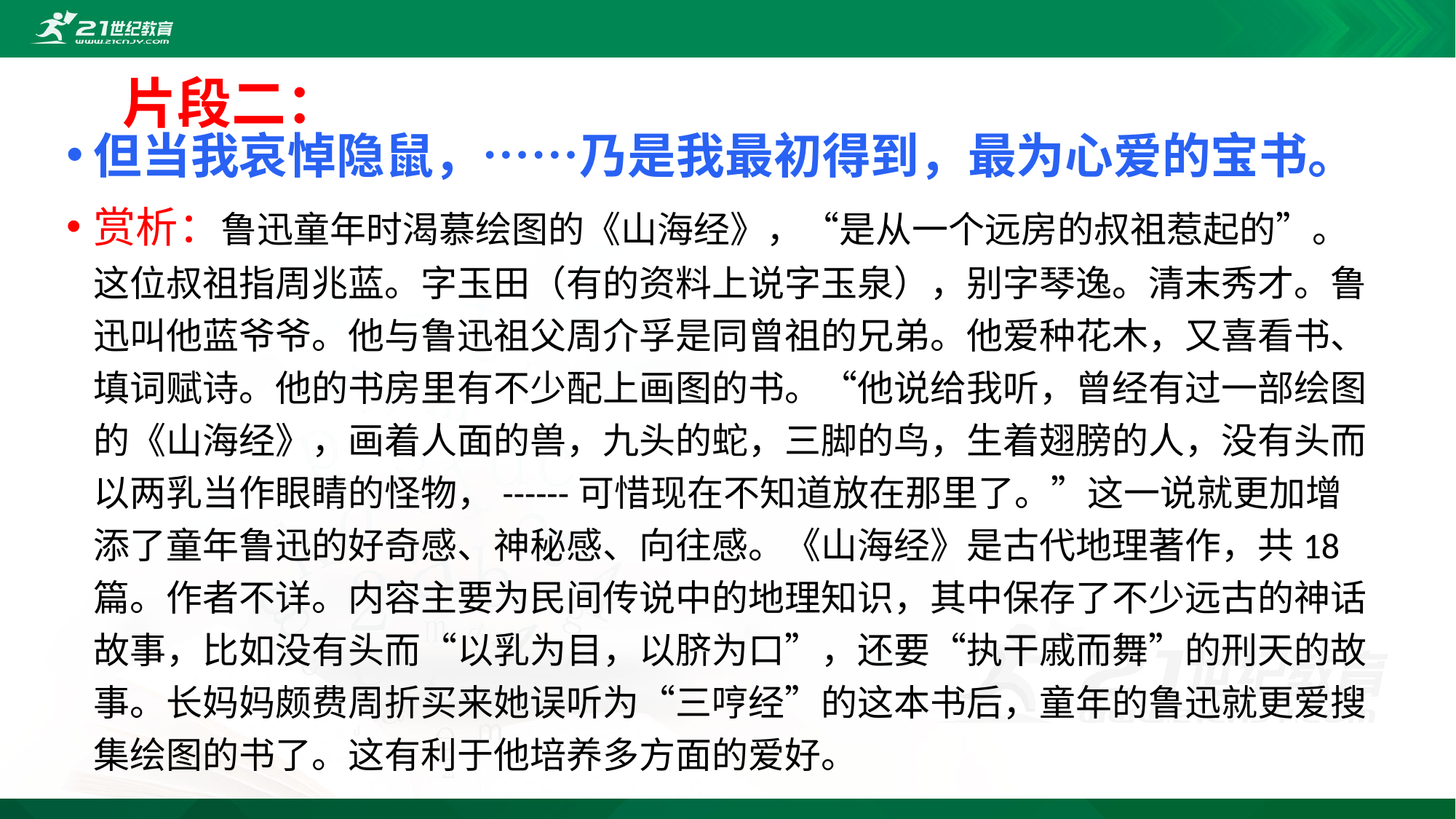

# 片段二：
但当我哀悼隐鼠，……乃是我最初得到，最为心爱的宝书。
赏析：鲁迅童年时渴慕绘图的《山海经》，“是从一个远房的叔祖惹起的”。这位叔祖指周兆蓝。字玉田（有的资料上说字玉泉），别字琴逸。清末秀才。鲁迅叫他蓝爷爷。他与鲁迅祖父周介孚是同曾祖的兄弟。他爱种花木，又喜看书、填词赋诗。他的书房里有不少配上画图的书。“他说给我听，曾经有过一部绘图的《山海经》，画着人面的兽，九头的蛇，三脚的鸟，生着翅膀的人，没有头而以两乳当作眼睛的怪物，------可惜现在不知道放在那里了。”这一说就更加增添了童年鲁迅的好奇感、神秘感、向往感。《山海经》是古代地理著作，共18篇。作者不详。内容主要为民间传说中的地理知识，其中保存了不少远古的神话故事，比如没有头而“以乳为目，以脐为口”，还要“执干戚而舞”的刑天的故事。长妈妈颇费周折买来她误听为“三哼经”的这本书后，童年的鲁迅就更爱搜集绘图的书了。这有利于他培养多方面的爱好。